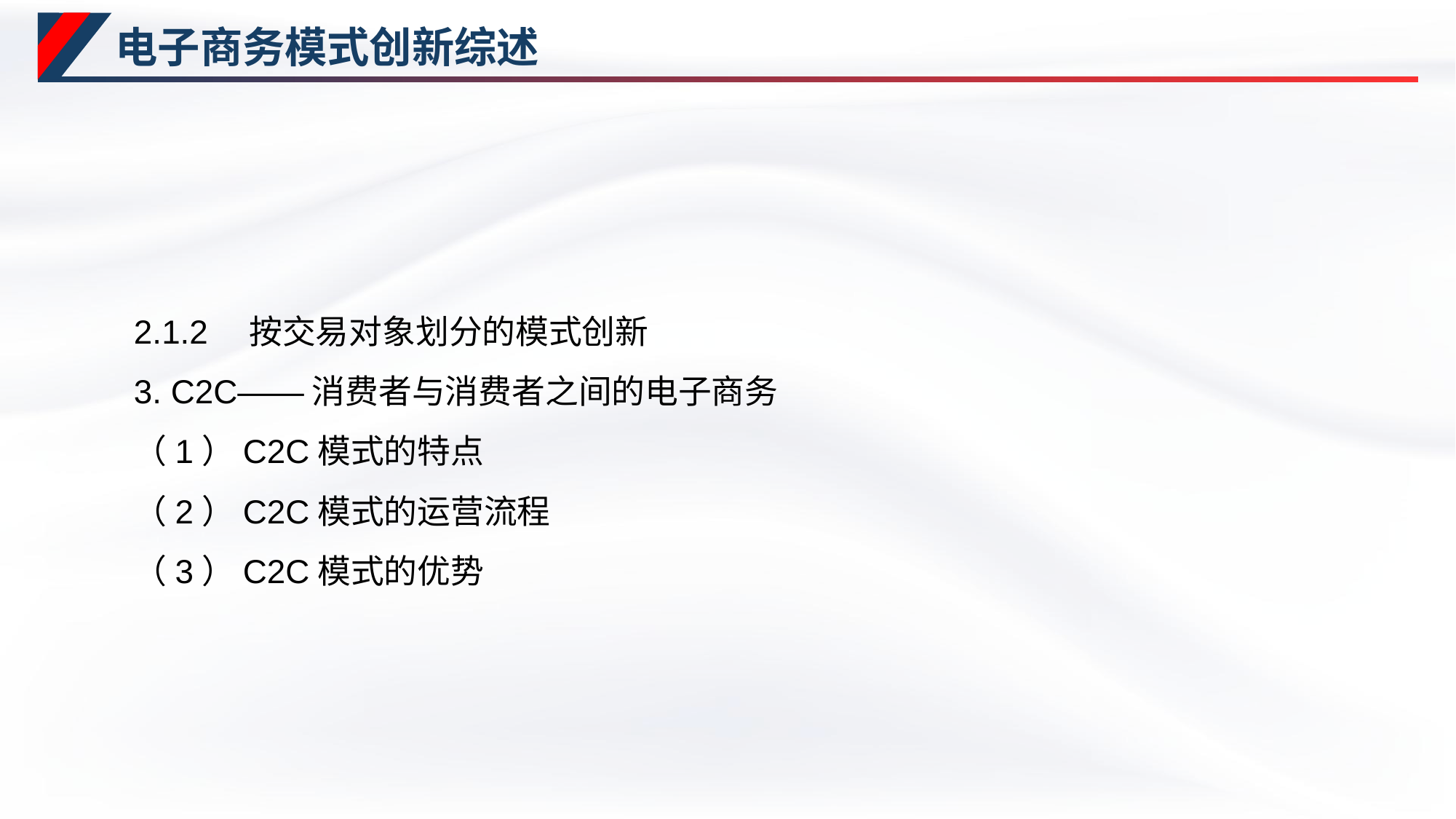

# 电子商务模式创新综述
2.1.2　按交易对象划分的模式创新
3. C2C——消费者与消费者之间的电子商务
（1）C2C模式的特点
（2）C2C模式的运营流程
（3）C2C模式的优势